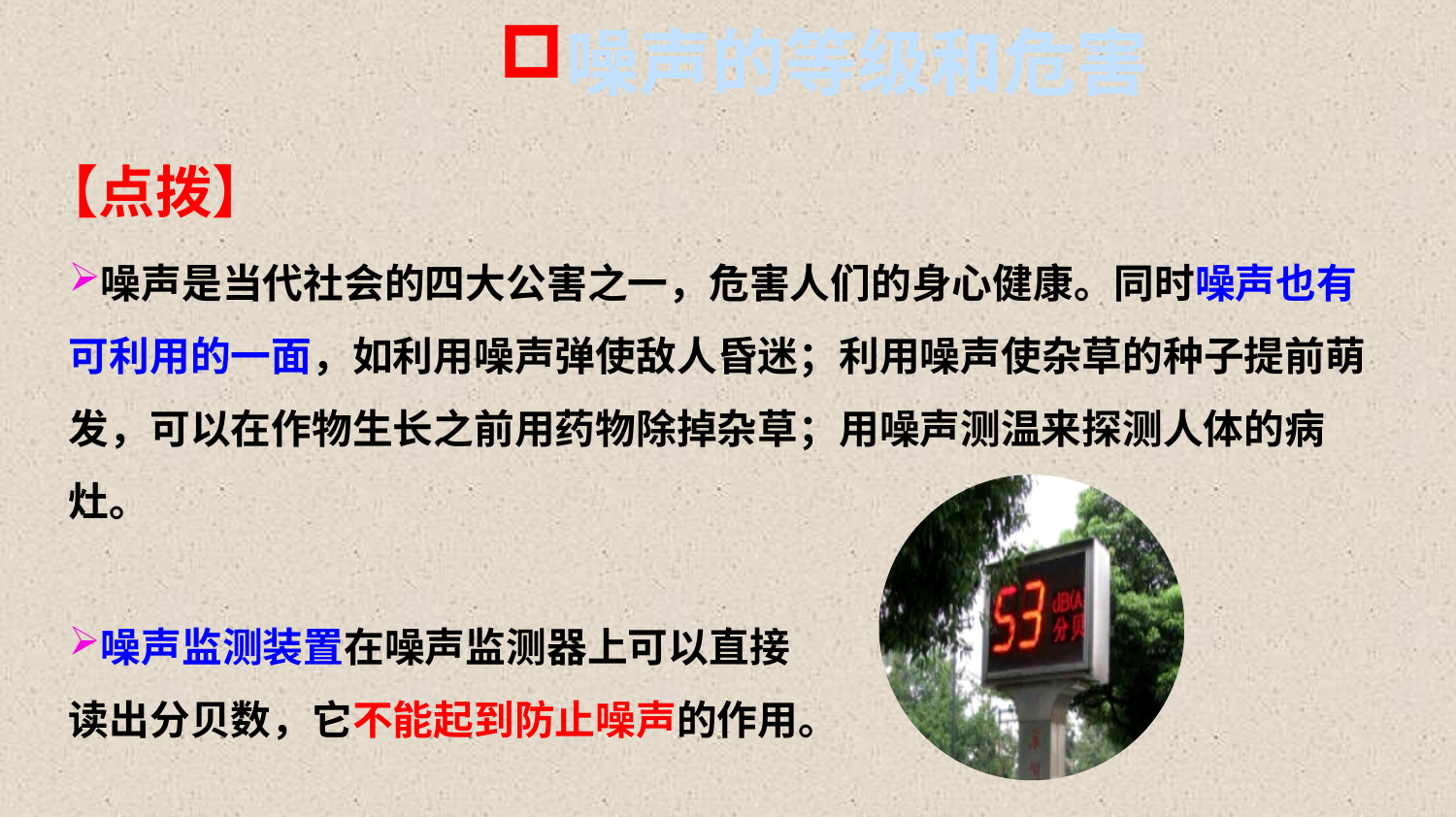

噪声的等级和危害
【点拨】
噪声是当代社会的四大公害之一，危害人们的身心健康。同时噪声也有可利用的一面，如利用噪声弹使敌人昏迷；利用噪声使杂草的种子提前萌发，可以在作物生长之前用药物除掉杂草；用噪声测温来探测人体的病灶。

噪声监测装置在噪声监测器上可以直接
读出分贝数，它不能起到防止噪声的作用。